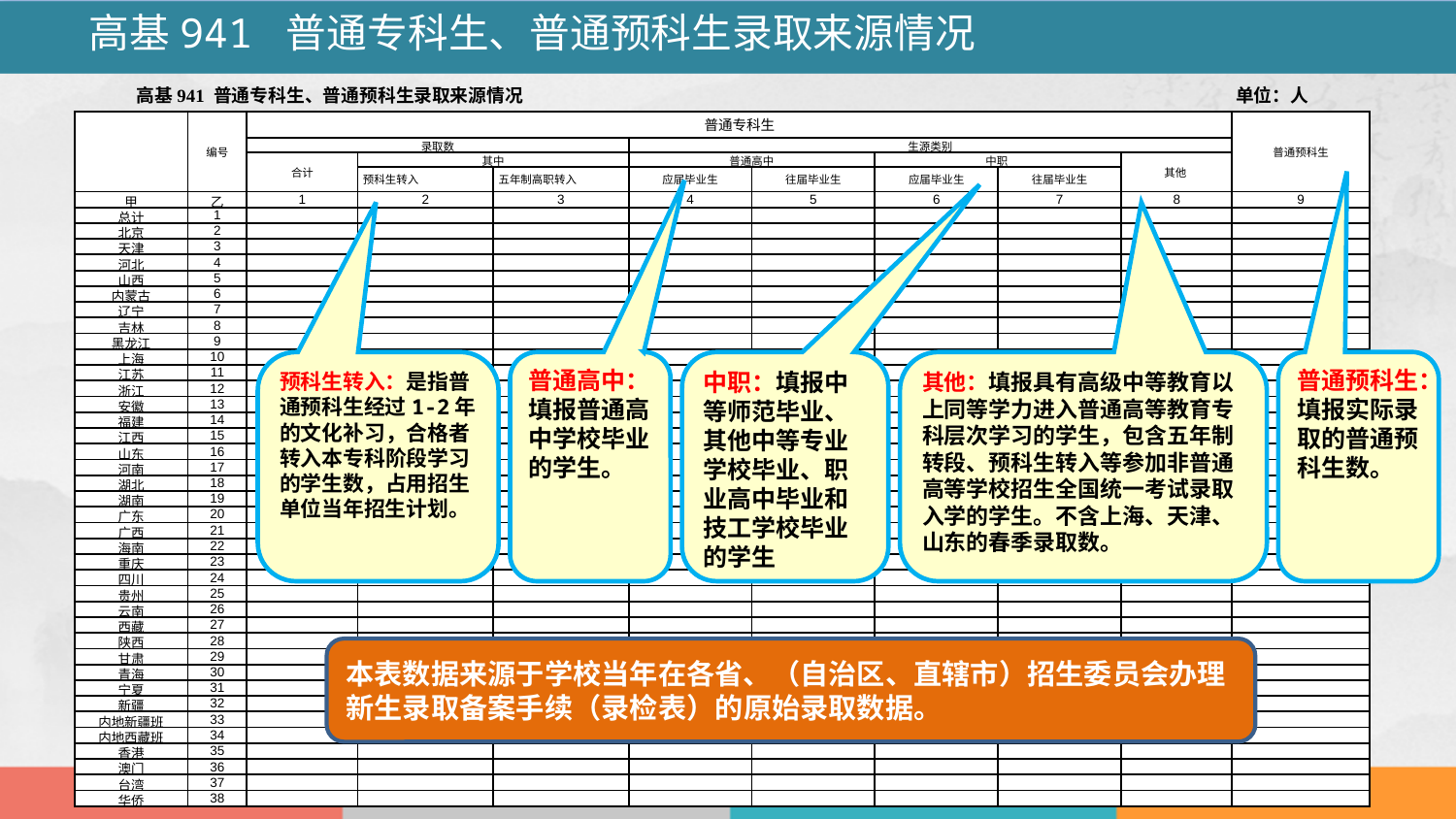

高基941 普通专科生、普通预科生录取来源情况
高基941 普通专科生、普通预科生录取来源情况                                                                                                                                                                             单位：人
|  | 编号 | 普通专科生 |  |  |  |  |  |  |  | 普通预科生 |
| --- | --- | --- | --- | --- | --- | --- | --- | --- | --- | --- |
|  |  | 录取数 |  |  | 生源类别 |  |  |  |  |  |
|  |  | 合计 | 其中 |  | 普通高中 |  | 中职 |  | 其他 |  |
|  |  |  | 预科生转入 | 五年制高职转入 | 应届毕业生 | 往届毕业生 | 应届毕业生 | 往届毕业生 |  |  |
| 甲 | 乙 | 1 | 2 | 3 | 4 | 5 | 6 | 7 | 8 | 9 |
| 总计 | 1 |  |  |  |  |  |  |  |  |  |
| 北京 | 2 |  |  |  |  |  |  |  |  |  |
| 天津 | 3 |  |  |  |  |  |  |  |  |  |
| 河北 | 4 |  |  |  |  |  |  |  |  |  |
| 山西 | 5 |  |  |  |  |  |  |  |  |  |
| 内蒙古 | 6 |  |  |  |  |  |  |  |  |  |
| 辽宁 | 7 |  |  |  |  |  |  |  |  |  |
| 吉林 | 8 |  |  |  |  |  |  |  |  |  |
| 黑龙江 | 9 |  |  |  |  |  |  |  |  |  |
| 上海 | 10 |  |  |  |  |  |  |  |  |  |
| 江苏 | 11 |  |  |  |  |  |  |  |  |  |
| 浙江 | 12 |  |  |  |  |  |  |  |  |  |
| 安徽 | 13 |  |  |  |  |  |  |  |  |  |
| 福建 | 14 |  |  |  |  |  |  |  |  |  |
| 江西 | 15 |  |  |  |  |  |  |  |  |  |
| 山东 | 16 |  |  |  |  |  |  |  |  |  |
| 河南 | 17 |  |  |  |  |  |  |  |  |  |
| 湖北 | 18 |  |  |  |  |  |  |  |  |  |
| 湖南 | 19 |  |  |  |  |  |  |  |  |  |
| 广东 | 20 |  |  |  |  |  |  |  |  |  |
| 广西 | 21 |  |  |  |  |  |  |  |  |  |
| 海南 | 22 |  |  |  |  |  |  |  |  |  |
| 重庆 | 23 |  |  |  |  |  |  |  |  |  |
| 四川 | 24 |  |  |  |  |  |  |  |  |  |
| 贵州 | 25 |  |  |  |  |  |  |  |  |  |
| 云南 | 26 |  |  |  |  |  |  |  |  |  |
| 西藏 | 27 |  |  |  |  |  |  |  |  |  |
| 陕西 | 28 |  |  |  |  |  |  |  |  |  |
| 甘肃 | 29 |  |  |  |  |  |  |  |  |  |
| 青海 | 30 |  |  |  |  |  |  |  |  |  |
| 宁夏 | 31 |  |  |  |  |  |  |  |  |  |
| 新疆 | 32 |  |  |  |  |  |  |  |  |  |
| 内地新疆班 | 33 |  |  |  |  |  |  |  |  |  |
| 内地西藏班 | 34 |  |  |  |  |  |  |  |  |  |
| 香港 | 35 |  |  |  |  |  |  |  |  |  |
| 澳门 | 36 |  |  |  |  |  |  |  |  |  |
| 台湾 | 37 |  |  |  |  |  |  |  |  |  |
| 华侨 | 38 |  |  |  |  |  |  |  |  |  |
预科生转入：是指普通预科生经过1-2年的文化补习，合格者转入本专科阶段学习的学生数，占用招生单位当年招生计划。
普通高中：填报普通高中学校毕业的学生。
中职：填报中等师范毕业、其他中等专业学校毕业、职业高中毕业和技工学校毕业的学生
其他：填报具有高级中等教育以上同等学力进入普通高等教育专科层次学习的学生，包含五年制转段、预科生转入等参加非普通高等学校招生全国统一考试录取入学的学生。不含上海、天津、山东的春季录取数。
普通预科生：填报实际录取的普通预科生数。
本表数据来源于学校当年在各省、（自治区、直辖市）招生委员会办理新生录取备案手续（录检表）的原始录取数据。